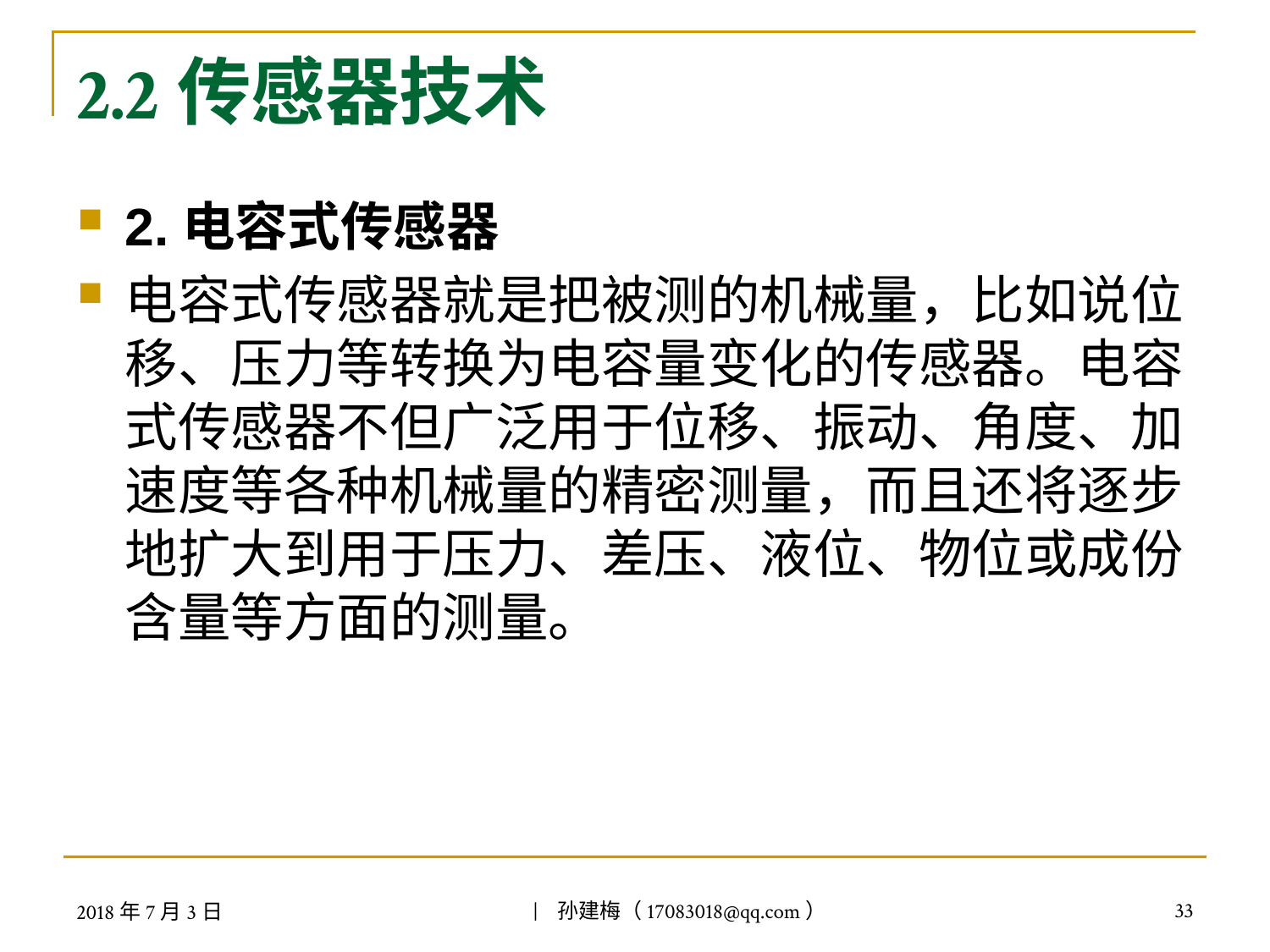

# 2.2传感器技术
2.电容式传感器
电容式传感器就是把被测的机械量，比如说位移、压力等转换为电容量变化的传感器。电容式传感器不但广泛用于位移、振动、角度、加速度等各种机械量的精密测量，而且还将逐步地扩大到用于压力、差压、液位、物位或成份含量等方面的测量。
|   孙建梅（17083018@qq.com）
2018年7月3日
33